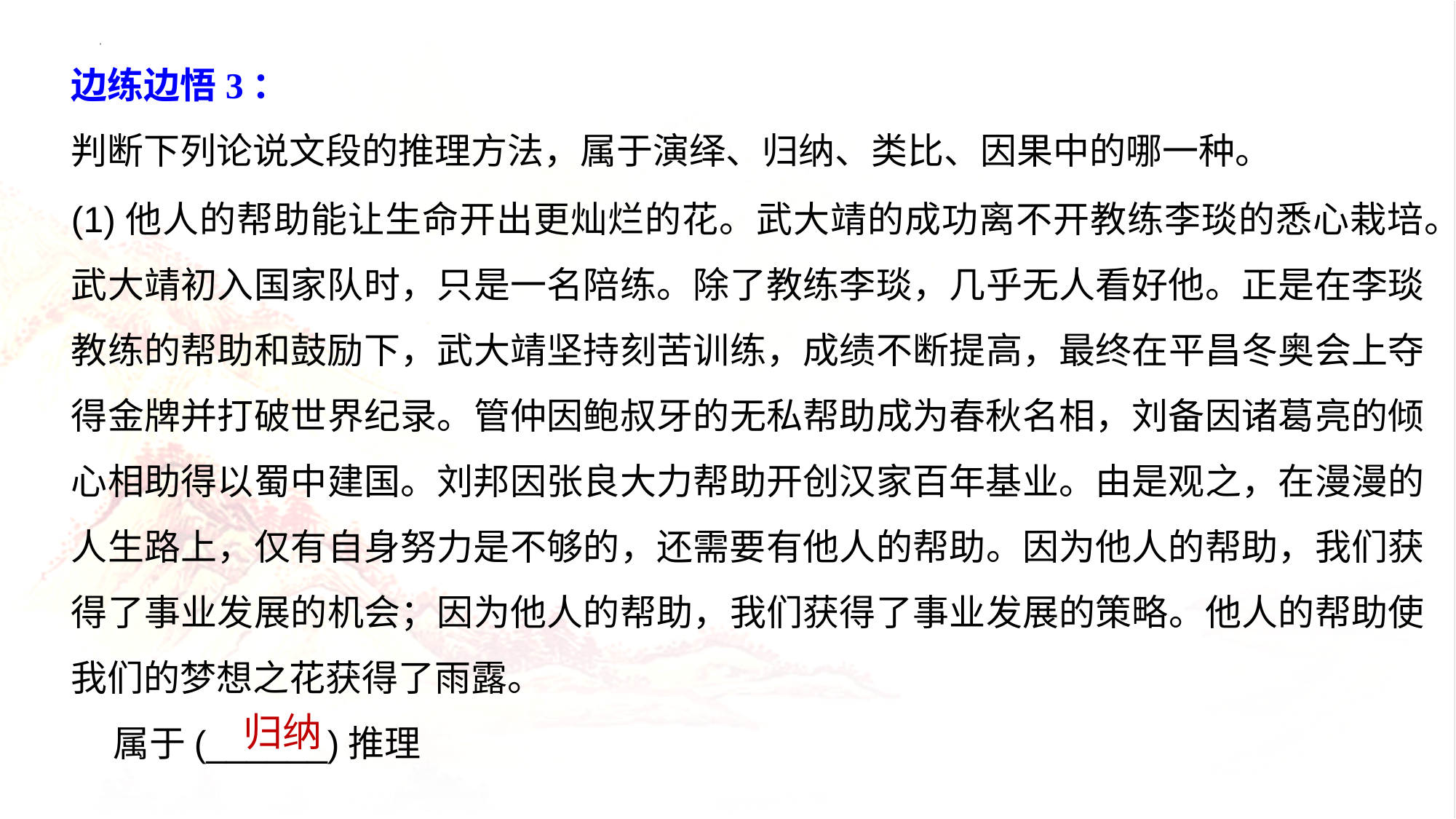

边练边悟3：
判断下列论说文段的推理方法，属于演绎、归纳、类比、因果中的哪一种。
(1)他人的帮助能让生命开出更灿烂的花。武大靖的成功离不开教练李琰的悉心栽培。武大靖初入国家队时，只是一名陪练。除了教练李琰，几乎无人看好他。正是在李琰教练的帮助和鼓励下，武大靖坚持刻苦训练，成绩不断提高，最终在平昌冬奥会上夺得金牌并打破世界纪录。管仲因鲍叔牙的无私帮助成为春秋名相，刘备因诸葛亮的倾心相助得以蜀中建国。刘邦因张良大力帮助开创汉家百年基业。由是观之，在漫漫的人生路上，仅有自身努力是不够的，还需要有他人的帮助。因为他人的帮助，我们获得了事业发展的机会；因为他人的帮助，我们获得了事业发展的策略。他人的帮助使我们的梦想之花获得了雨露。
    属于(______)推理
归纳